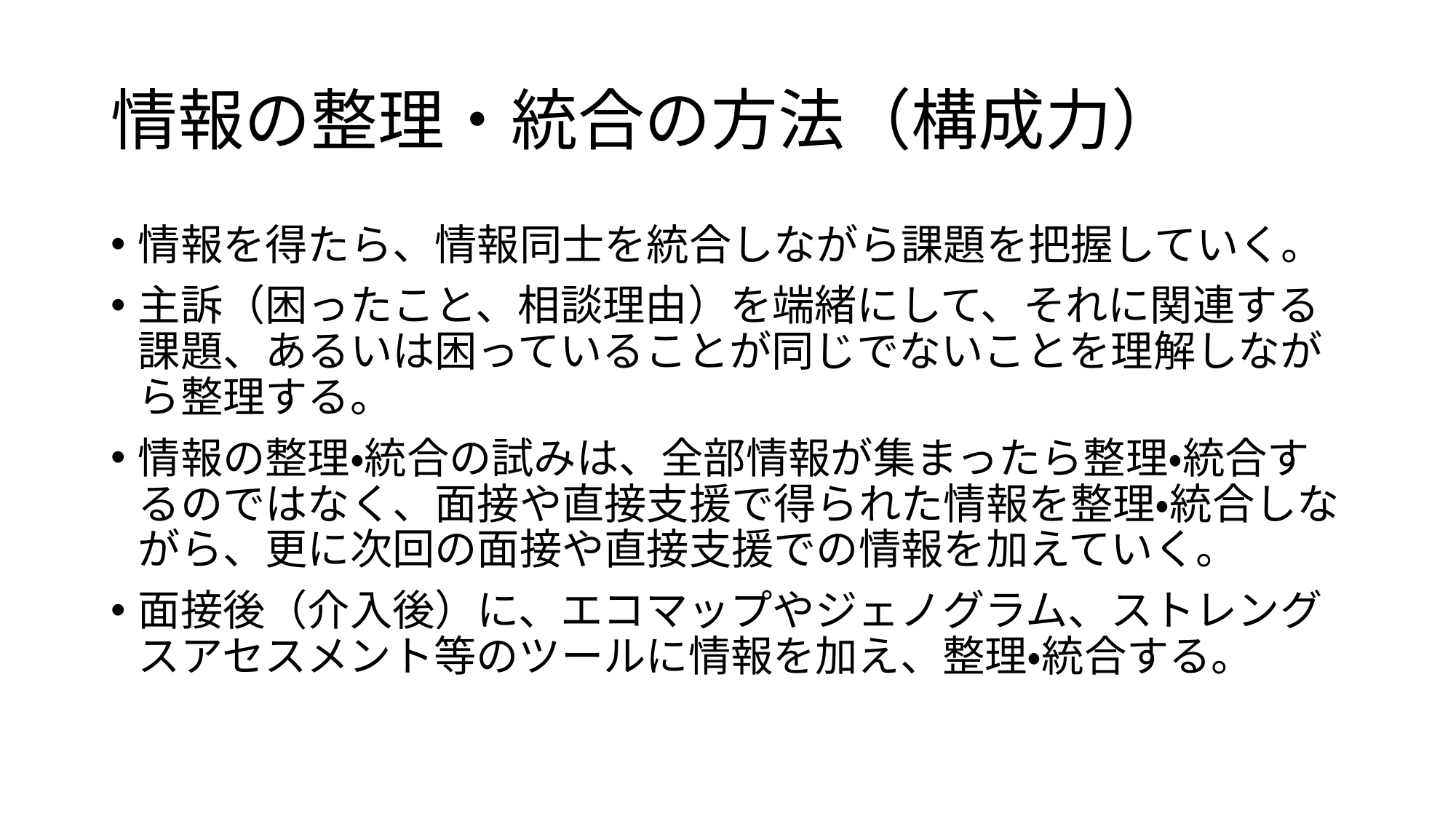

# 情報の整理・統合の方法（構成力）
情報を得たら、情報同士を統合しながら課題を把握していく。
主訴（困ったこと、相談理由）を端緒にして、それに関連する課題、あるいは困っていることが同じでないことを理解しながら整理する。
情報の整理・統合の試みは、全部情報が集まったら整理・統合するのではなく、面接や直接支援で得られた情報を整理・統合しながら、更に次回の面接や直接支援での情報を加えていく。
面接後（介入後）に、エコマップやジェノグラム、ストレングスアセスメント等のツールに情報を加え、整理・統合する。